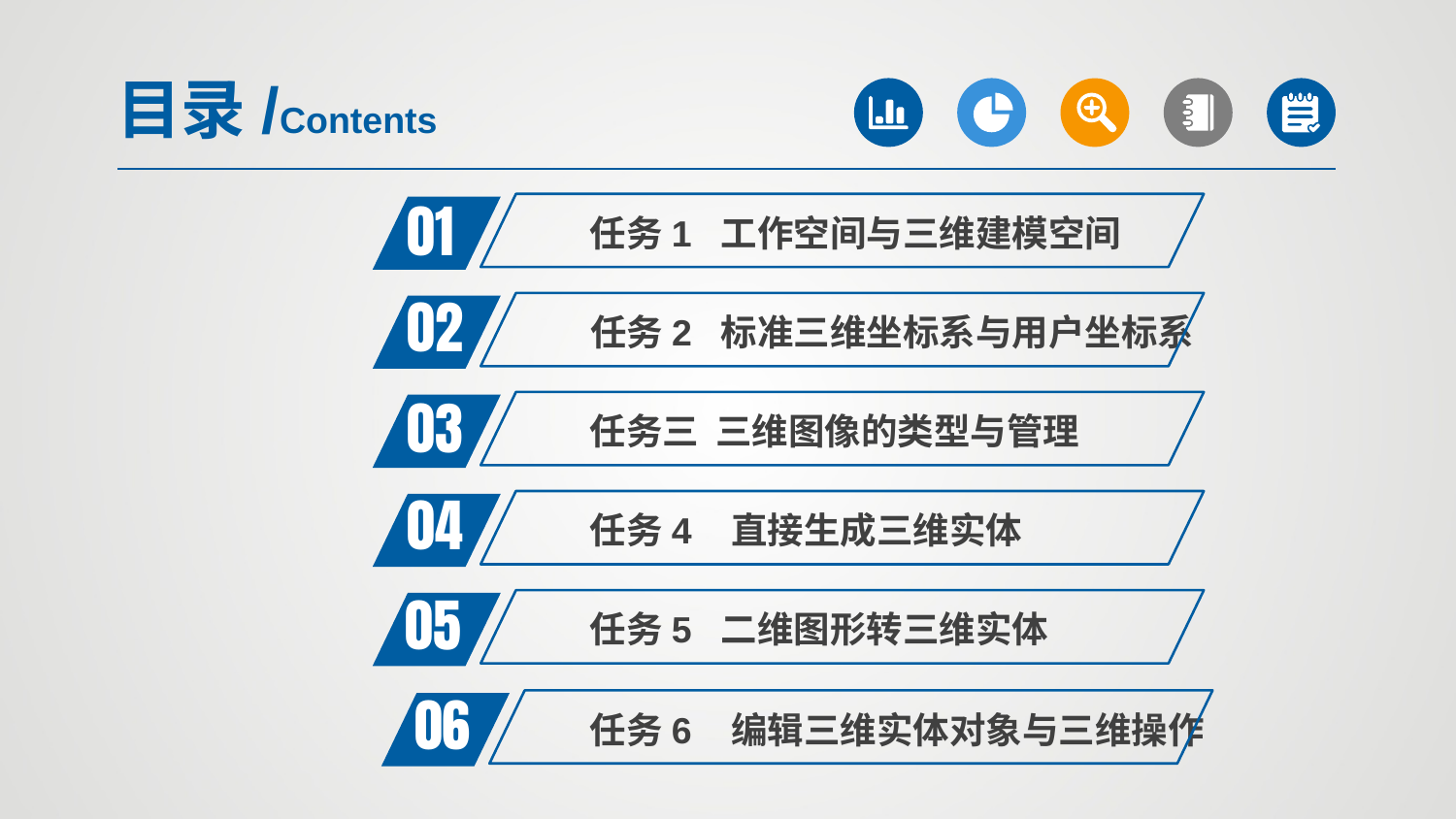

目录/Contents

01

任务1  工作空间与三维建模空间
02

任务2  标准三维坐标系与用户坐标系
03

任务三  三维图像的类型与管理
04

任务4   直接生成三维实体
05

任务5  二维图形转三维实体
06

任务6   编辑三维实体对象与三维操作